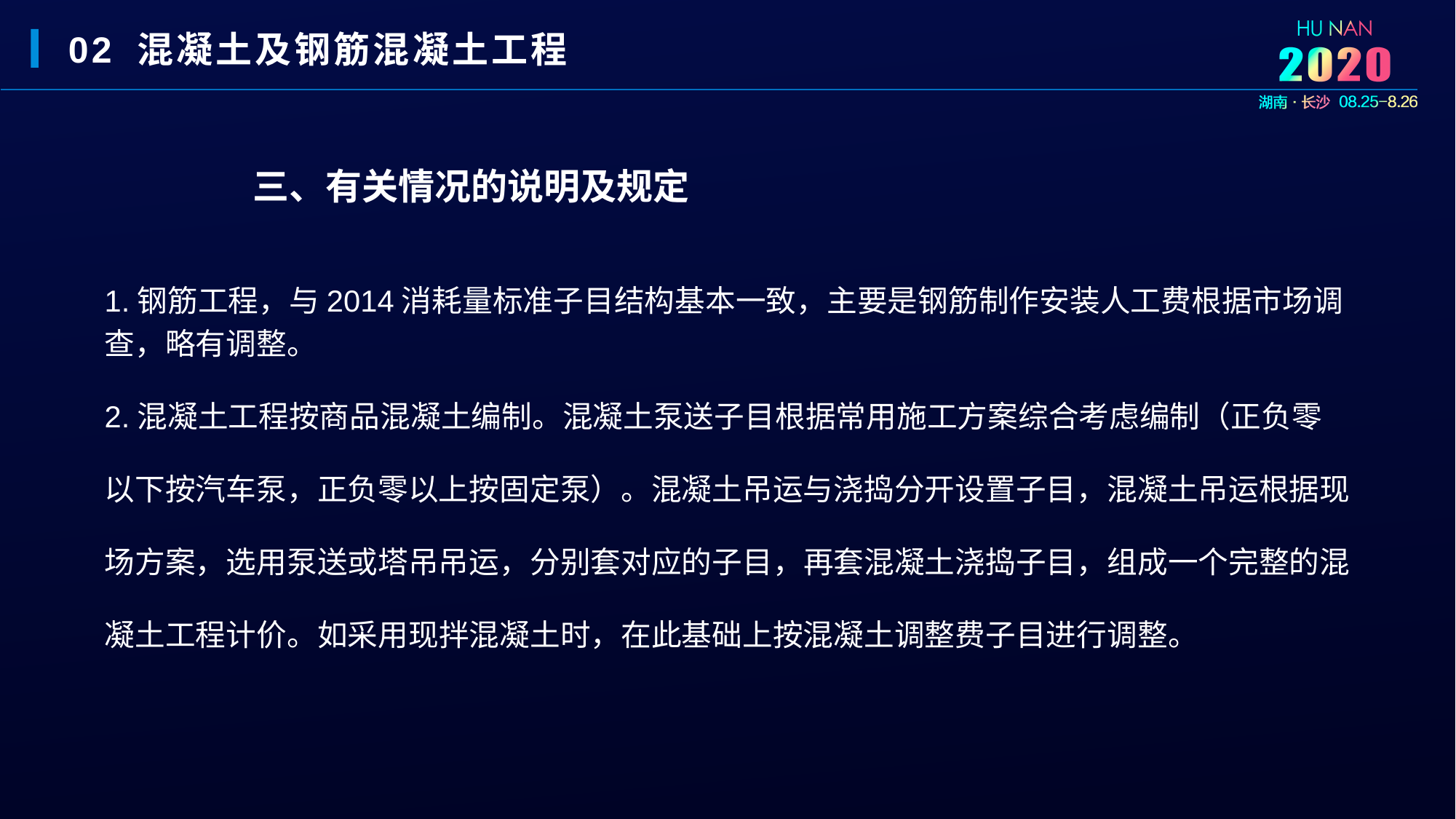

02 混凝土及钢筋混凝土工程
三、有关情况的说明及规定
1.钢筋工程，与2014消耗量标准子目结构基本一致，主要是钢筋制作安装人工费根据市场调查，略有调整。
2.混凝土工程按商品混凝土编制。混凝土泵送子目根据常用施工方案综合考虑编制（正负零以下按汽车泵，正负零以上按固定泵）。混凝土吊运与浇捣分开设置子目，混凝土吊运根据现场方案，选用泵送或塔吊吊运，分别套对应的子目，再套混凝土浇捣子目，组成一个完整的混凝土工程计价。如采用现拌混凝土时，在此基础上按混凝土调整费子目进行调整。